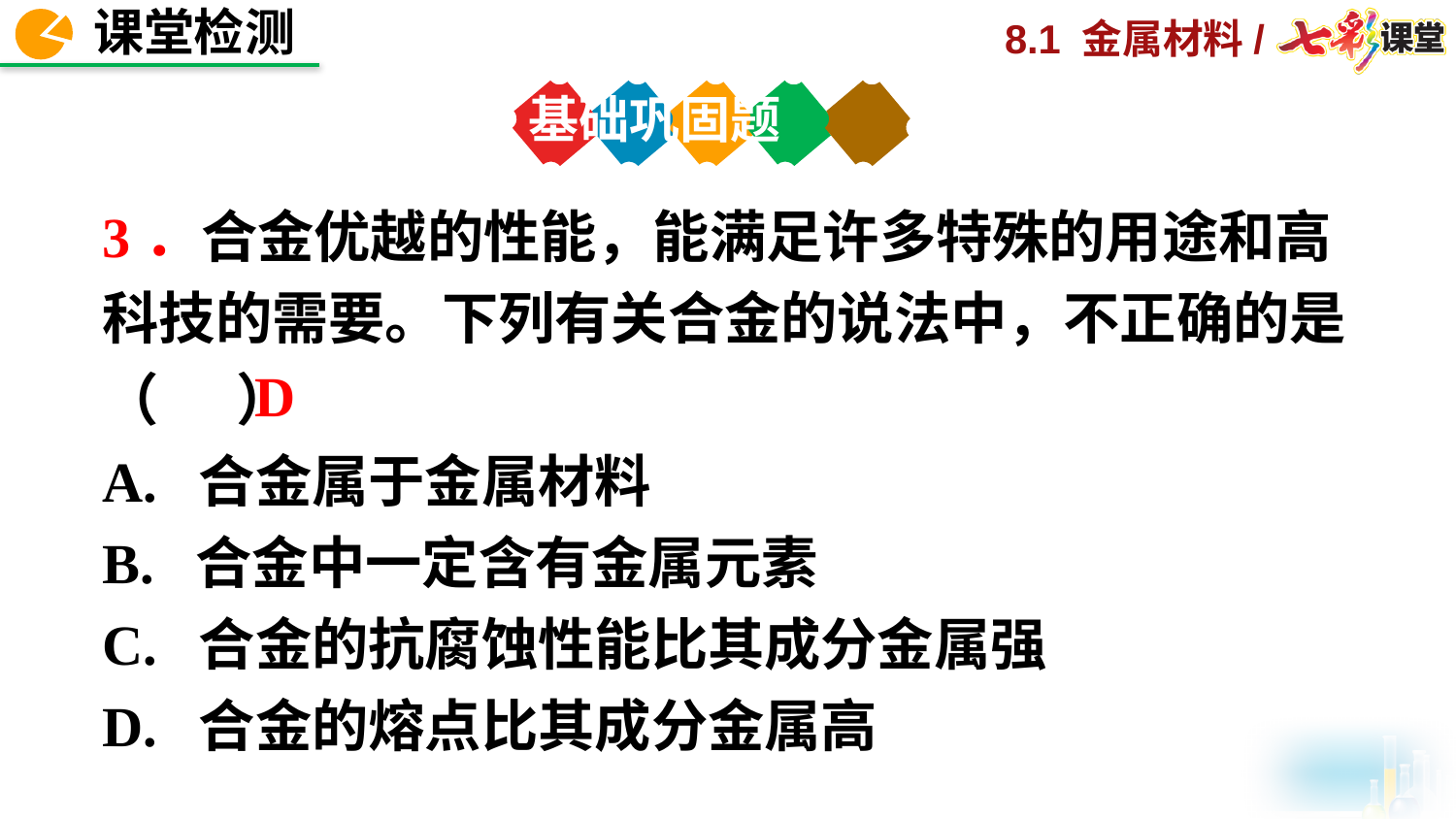

基础巩固题

3．合金优越的性能，能满足许多特殊的用途和高科技的需要。下列有关合金的说法中，不正确的是 （      ）
A.  合金属于金属材料
B.  合金中一定含有金属元素
C.  合金的抗腐蚀性能比其成分金属强
D.  合金的熔点比其成分金属高
D